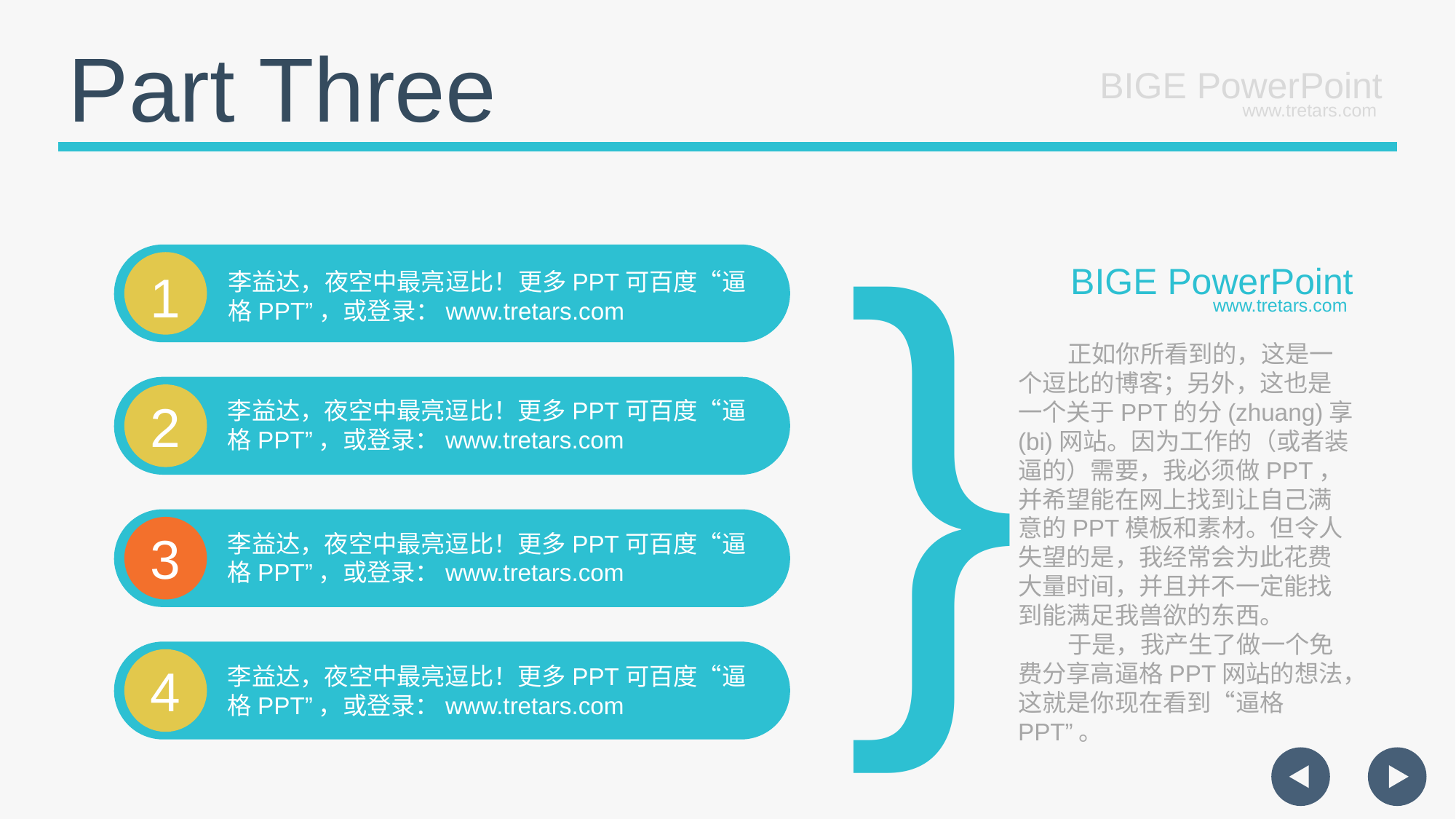

Part Three
BIGE PowerPoint
www.tretars.com
}

BIGE PowerPoint
1
李益达，夜空中最亮逗比！更多PPT可百度“逼格PPT”，或登录：www.tretars.com
www.tretars.com
        正如你所看到的，这是一个逗比的博客；另外，这也是一个关于PPT的分(zhuang)享(bi)网站。因为工作的（或者装逼的）需要，我必须做PPT，并希望能在网上找到让自己满意的PPT模板和素材。但令人失望的是，我经常会为此花费大量时间，并且并不一定能找到能满足我兽欲的东西。
        于是，我产生了做一个免费分享高逼格PPT网站的想法，这就是你现在看到“逼格PPT”。

2
李益达，夜空中最亮逗比！更多PPT可百度“逼格PPT”，或登录：www.tretars.com

3
李益达，夜空中最亮逗比！更多PPT可百度“逼格PPT”，或登录：www.tretars.com

4
李益达，夜空中最亮逗比！更多PPT可百度“逼格PPT”，或登录：www.tretars.com